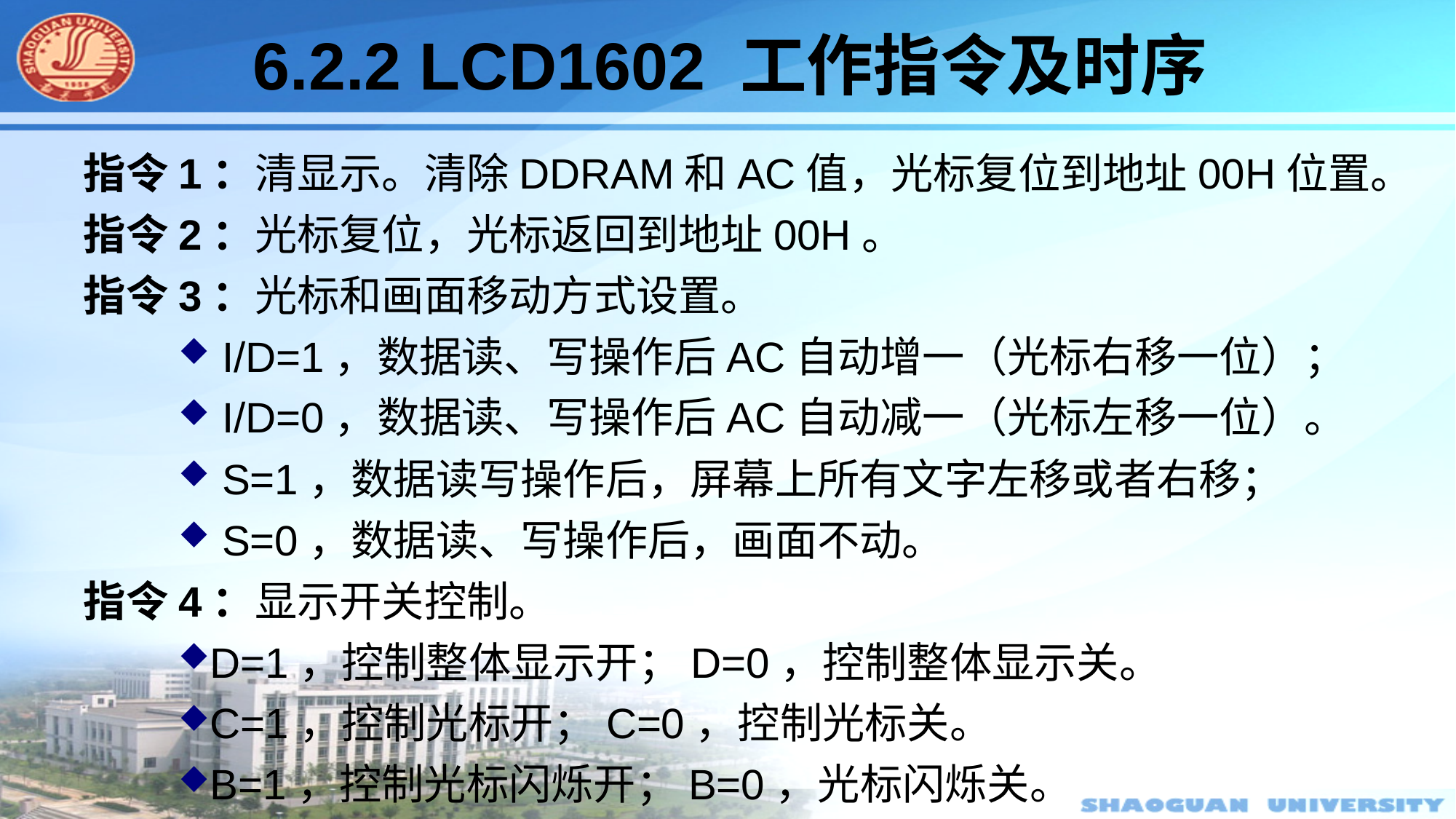

#
6.2.2 LCD1602 工作指令及时序
指令1：清显示。清除DDRAM和AC值，光标复位到地址00H位置。
指令2：光标复位，光标返回到地址00H。
指令3：光标和画面移动方式设置。
 I/D=1，数据读、写操作后AC自动增一（光标右移一位）；
 I/D=0，数据读、写操作后AC自动减一（光标左移一位）。
 S=1，数据读写操作后，屏幕上所有文字左移或者右移；
 S=0，数据读、写操作后，画面不动。
指令4：显示开关控制。
D=1，控制整体显示开；D=0，控制整体显示关。
C=1，控制光标开；C=0，控制光标关。
B=1，控制光标闪烁开；B=0，光标闪烁关。